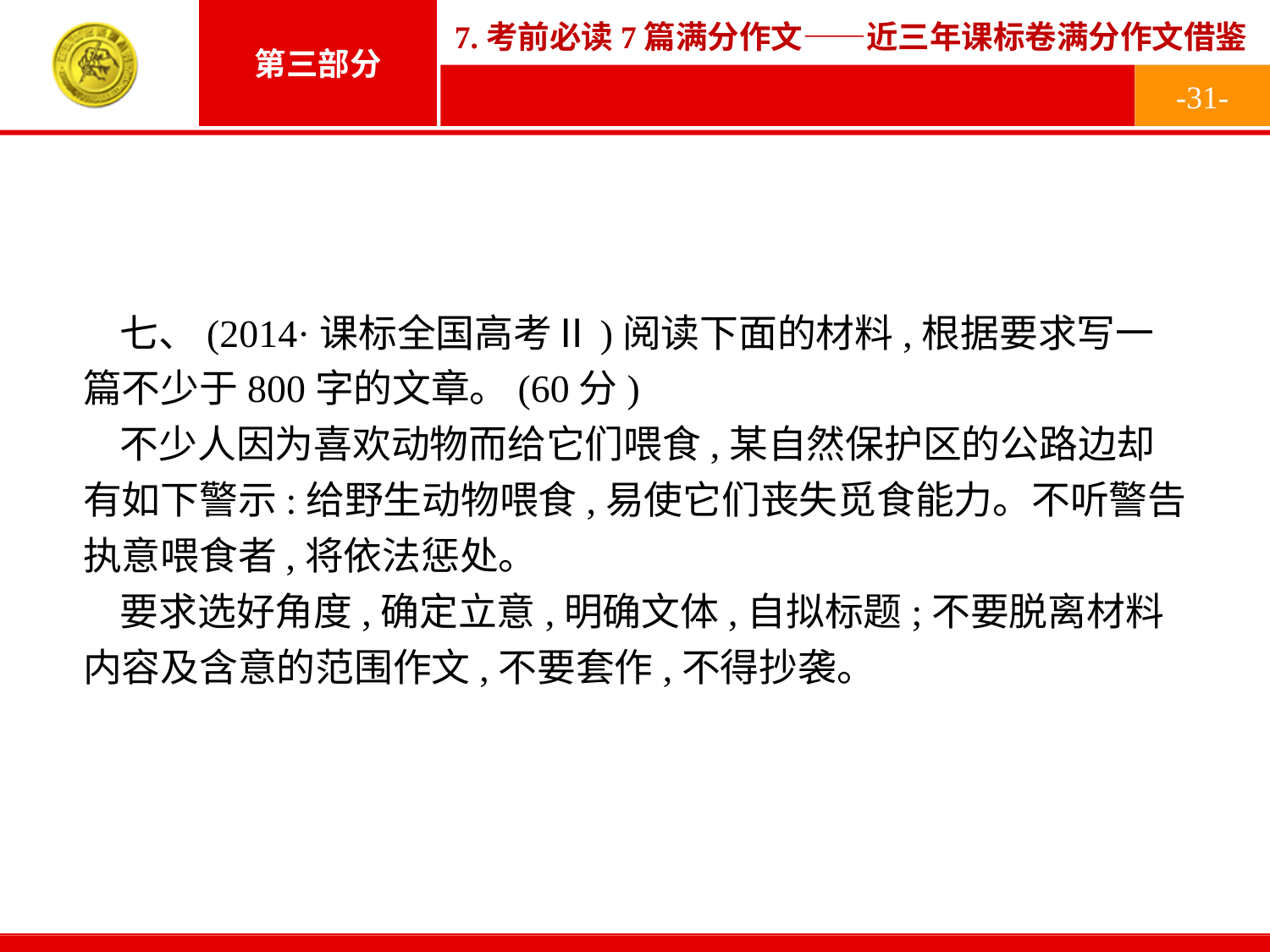

-31-
七、(2014·课标全国高考Ⅱ)阅读下面的材料,根据要求写一篇不少于800字的文章。(60分)
不少人因为喜欢动物而给它们喂食,某自然保护区的公路边却有如下警示:给野生动物喂食,易使它们丧失觅食能力。不听警告执意喂食者,将依法惩处。
要求选好角度,确定立意,明确文体,自拟标题;不要脱离材料内容及含意的范围作文,不要套作,不得抄袭。